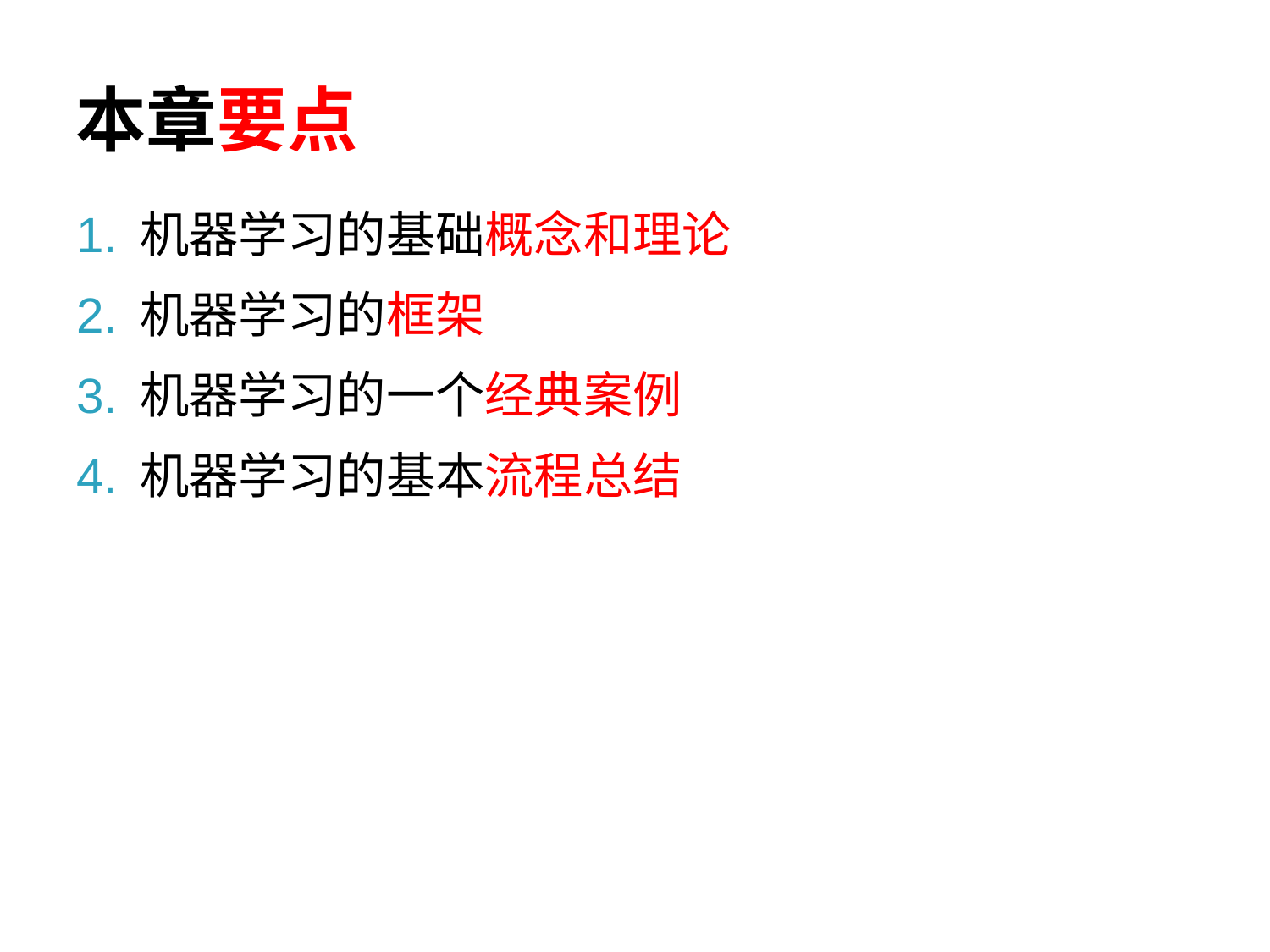

# 本章要点
机器学习的基础概念和理论
机器学习的框架
机器学习的一个经典案例
机器学习的基本流程总结